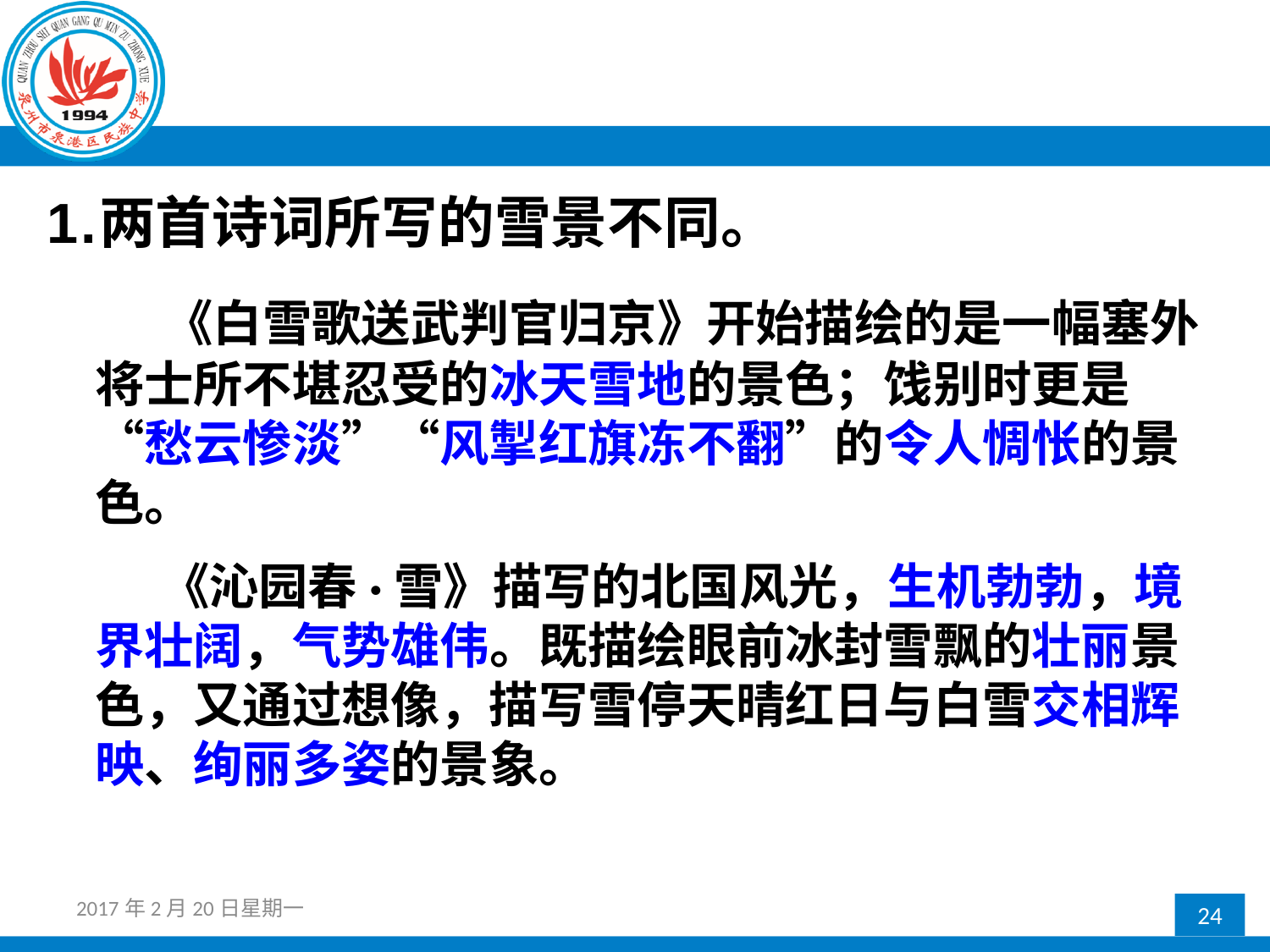

两首诗词所写的雪景不同。
        《白雪歌送武判官归京》开始描绘的是一幅塞外将士所不堪忍受的冰天雪地的景色；饯别时更是“愁云惨淡”“风掣红旗冻不翻”的令人惆怅的景色。
         《沁园春·雪》描写的北国风光，生机勃勃，境界壮阔，气势雄伟。既描绘眼前冰封雪飘的壮丽景色，又通过想像，描写雪停天晴红日与白雪交相辉映、绚丽多姿的景象。
2017年2月20日星期一